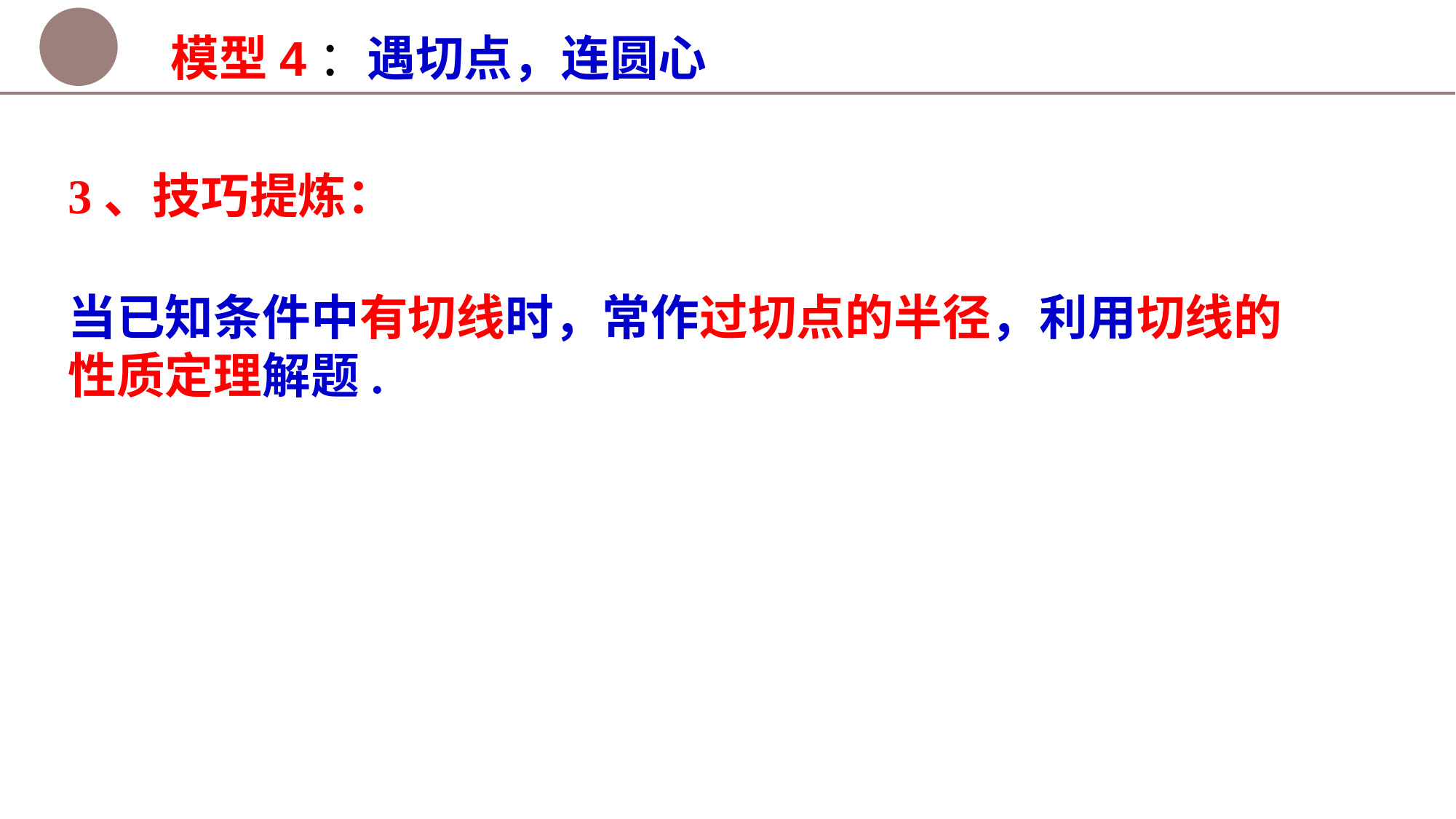

模型4：遇切点，连圆心
3、技巧提炼：
当已知条件中有切线时，常作过切点的半径，利用切线的
性质定理解题.